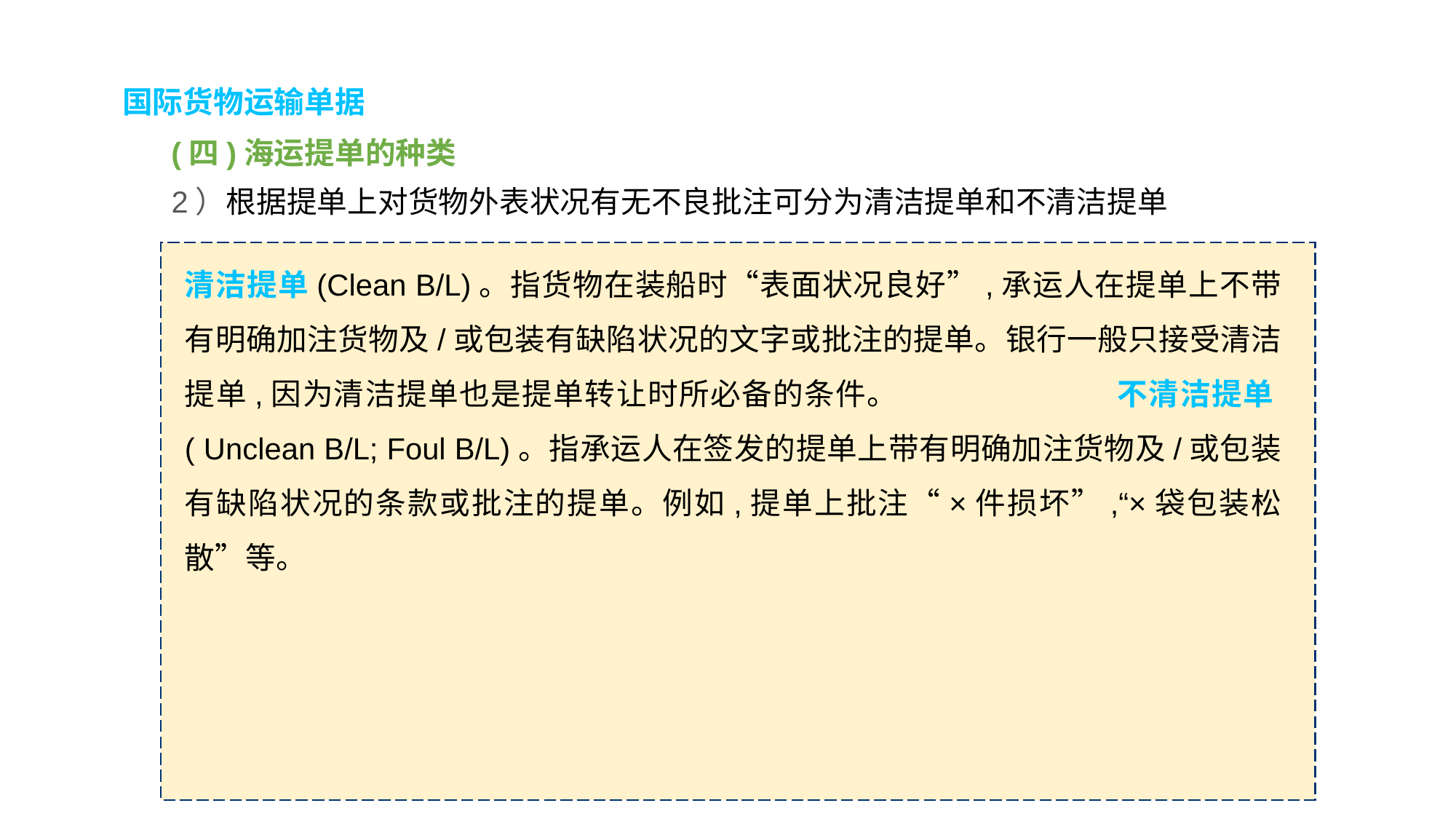

国际货物运输单据
(四)海运提单的种类
2）根据提单上对货物外表状况有无不良批注可分为清洁提单和不清洁提单

清洁提单(Clean B/L)。指货物在装船时“表面状况良好”,承运人在提单上不带有明确加注货物及/或包装有缺陷状况的文字或批注的提单。银行一般只接受清洁提单,因为清洁提单也是提单转让时所必备的条件。                            不清洁提单( Unclean B/L; Foul B/L)。指承运人在签发的提单上带有明确加注货物及/或包装有缺陷状况的条款或批注的提单。例如,提单上批注“×件损坏”,“×袋包装松散”等。